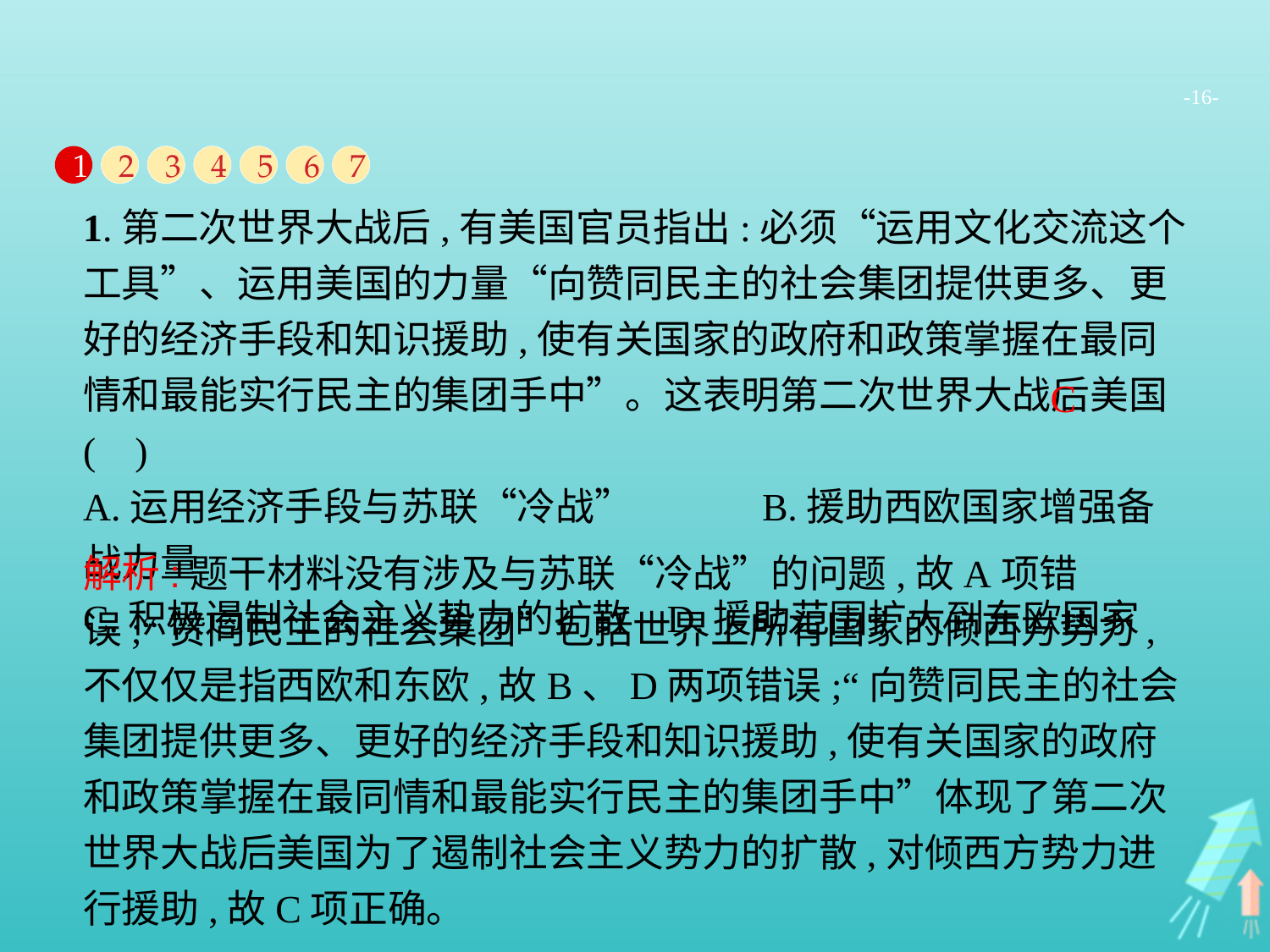

-16-
1
2
3
4
5
6
7
1.第二次世界大战后,有美国官员指出:必须“运用文化交流这个工具”、运用美国的力量“向赞同民主的社会集团提供更多、更好的经济手段和知识援助,使有关国家的政府和政策掌握在最同情和最能实行民主的集团手中”。这表明第二次世界大战后美国(    )
A.运用经济手段与苏联“冷战”	    B.援助西欧国家增强备战力量
C.积极遏制社会主义势力的扩散   D.援助范围扩大到东欧国家
C
解析:题干材料没有涉及与苏联“冷战”的问题,故A项错误;“赞同民主的社会集团”包括世界上所有国家的倾西方势力,不仅仅是指西欧和东欧,故B、D两项错误;“向赞同民主的社会集团提供更多、更好的经济手段和知识援助,使有关国家的政府和政策掌握在最同情和最能实行民主的集团手中”体现了第二次世界大战后美国为了遏制社会主义势力的扩散,对倾西方势力进行援助,故C项正确。